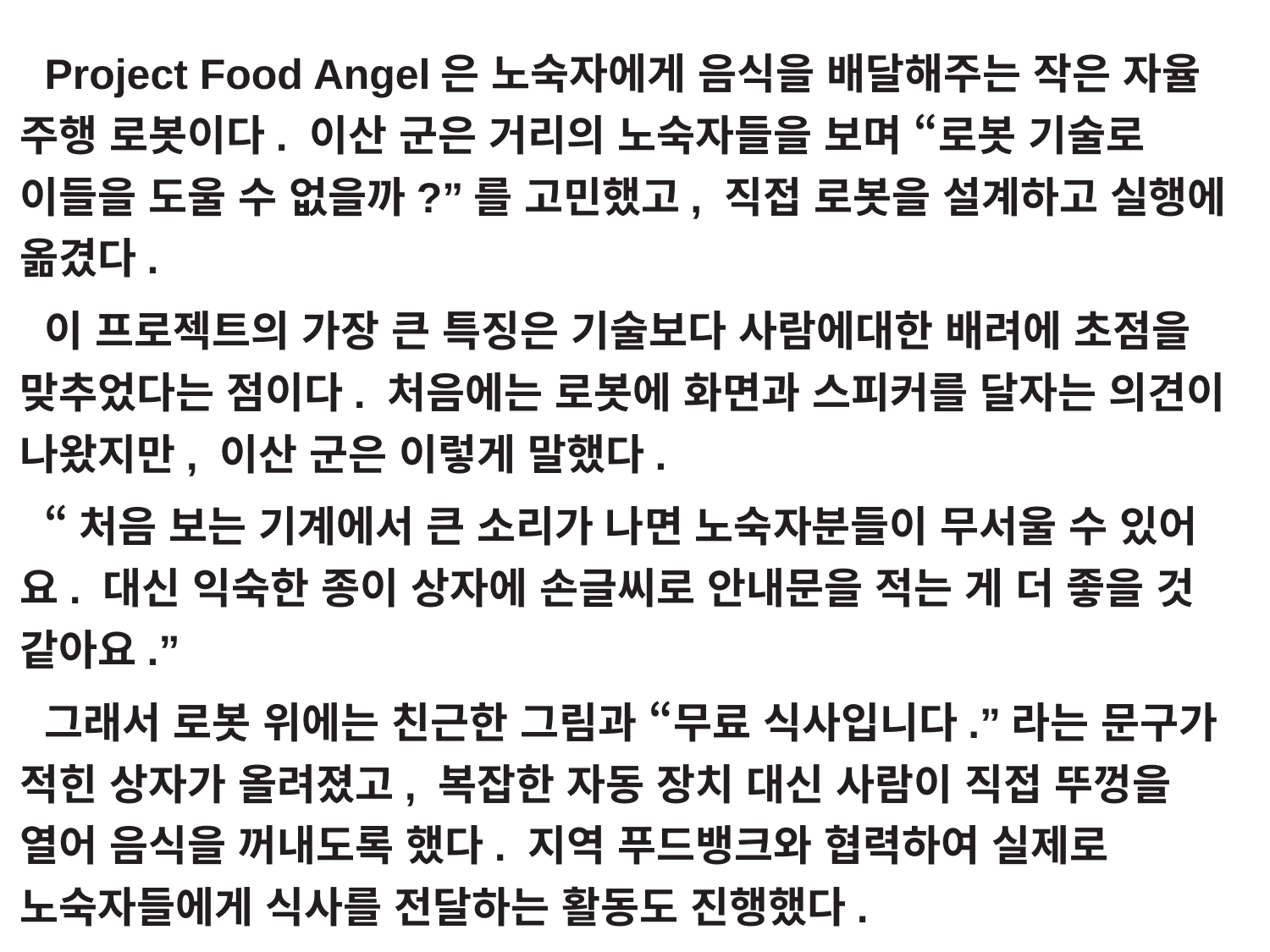

Project Food Angel은 노숙자에게 음식을 배달해주는 작은 자율 주행 로봇이다. 이산 군은 거리의 노숙자들을 보며 “로봇 기술로 이들을 도울 수 없을까?”를 고민했고, 직접 로봇을 설계하고 실행에 옮겼다.
이 프로젝트의 가장 큰 특징은 기술보다 사람에대한 배려에 초점을 맞추었다는 점이다. 처음에는 로봇에 화면과 스피커를 달자는 의견이 나왔지만, 이산 군은 이렇게 말했다.
“처음 보는 기계에서 큰 소리가 나면 노숙자분들이 무서울 수 있어요. 대신 익숙한 종이 상자에 손글씨로 안내문을 적는 게 더 좋을 것 같아요.”
그래서 로봇 위에는 친근한 그림과 “무료 식사입니다.”라는 문구가 적힌 상자가 올려졌고, 복잡한 자동 장치 대신 사람이 직접 뚜껑을 열어 음식을 꺼내도록 했다. 지역 푸드뱅크와 협력하여 실제로 노숙자들에게 식사를 전달하는 활동도 진행했다.